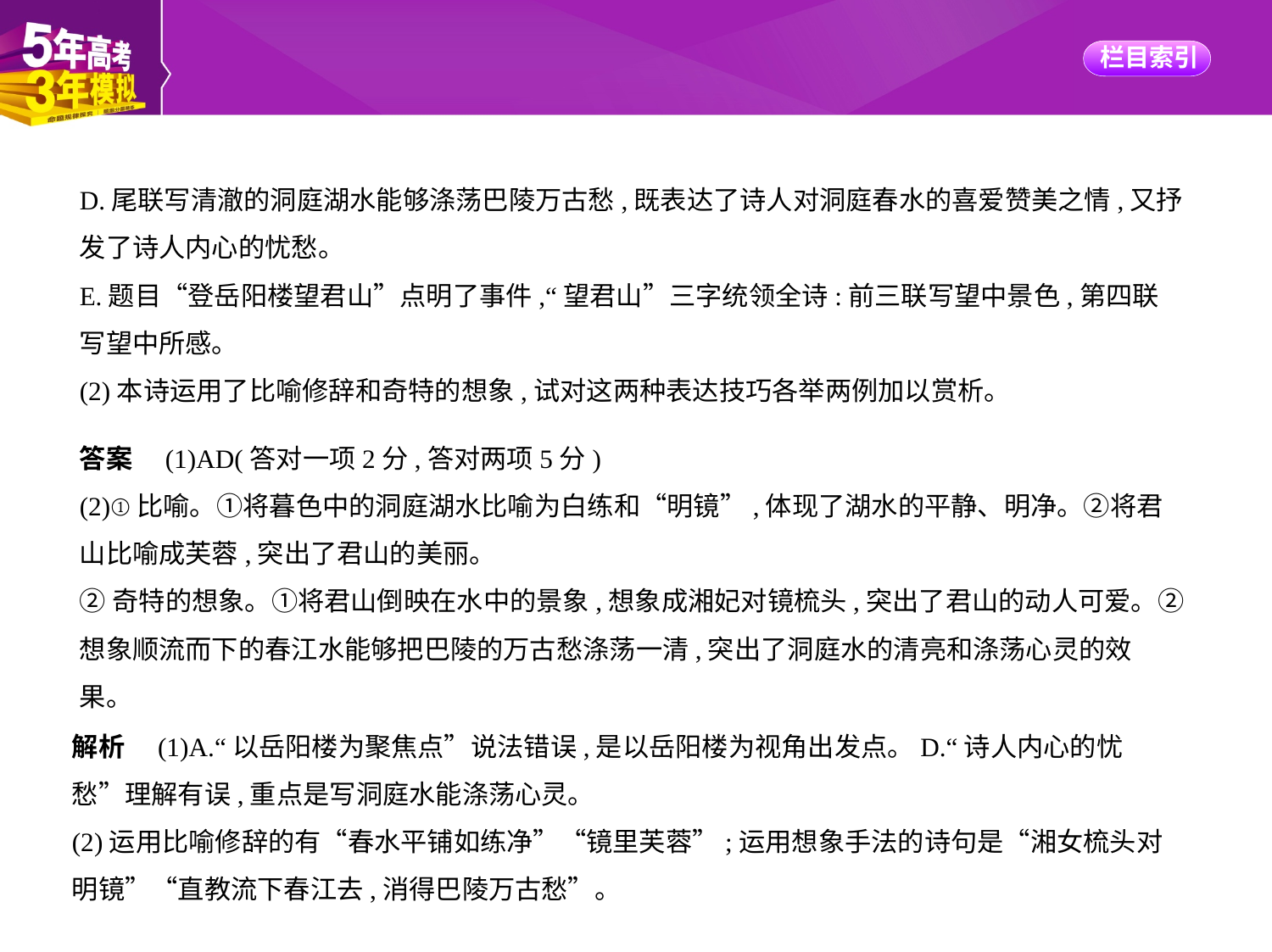

D.尾联写清澈的洞庭湖水能够涤荡巴陵万古愁,既表达了诗人对洞庭春水的喜爱赞美之情,又抒
发了诗人内心的忧愁。
E.题目“登岳阳楼望君山”点明了事件,“望君山”三字统领全诗:前三联写望中景色,第四联
写望中所感。
(2)本诗运用了比喻修辞和奇特的想象,试对这两种表达技巧各举两例加以赏析。
答案　(1)AD(答对一项2分,答对两项5分)
(2)①比喻。①将暮色中的洞庭湖水比喻为白练和“明镜”,体现了湖水的平静、明净。②将君
山比喻成芙蓉,突出了君山的美丽。
②奇特的想象。①将君山倒映在水中的景象,想象成湘妃对镜梳头,突出了君山的动人可爱。②
想象顺流而下的春江水能够把巴陵的万古愁涤荡一清,突出了洞庭水的清亮和涤荡心灵的效
果。
解析　(1)A.“以岳阳楼为聚焦点”说法错误,是以岳阳楼为视角出发点。D.“诗人内心的忧
愁”理解有误,重点是写洞庭水能涤荡心灵。
(2)运用比喻修辞的有“春水平铺如练净”“镜里芙蓉”;运用想象手法的诗句是“湘女梳头对
明镜”“直教流下春江去,消得巴陵万古愁”。